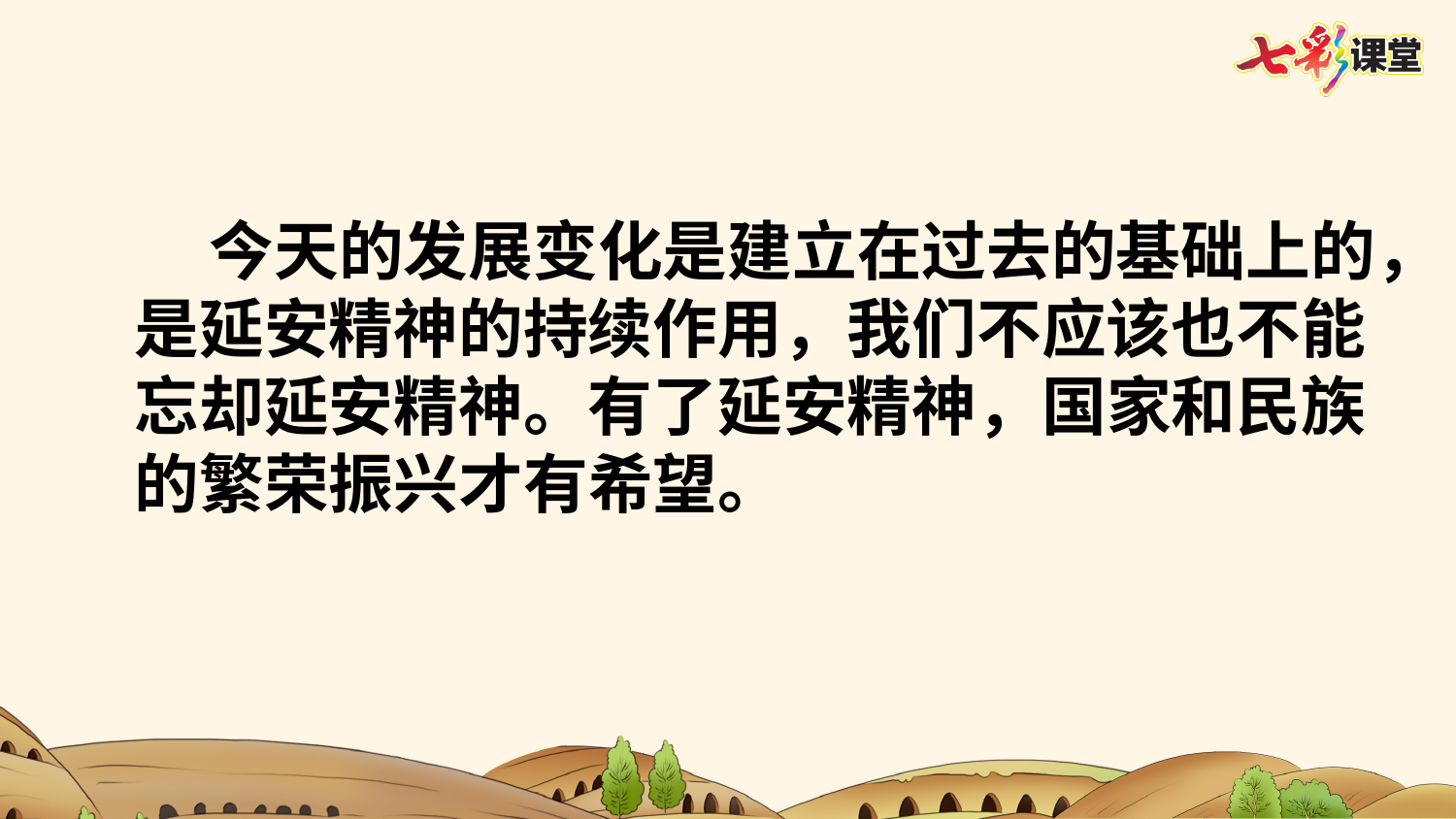

今天的发展变化是建立在过去的基础上的，是延安精神的持续作用，我们不应该也不能忘却延安精神。有了延安精神，国家和民族的繁荣振兴才有希望。